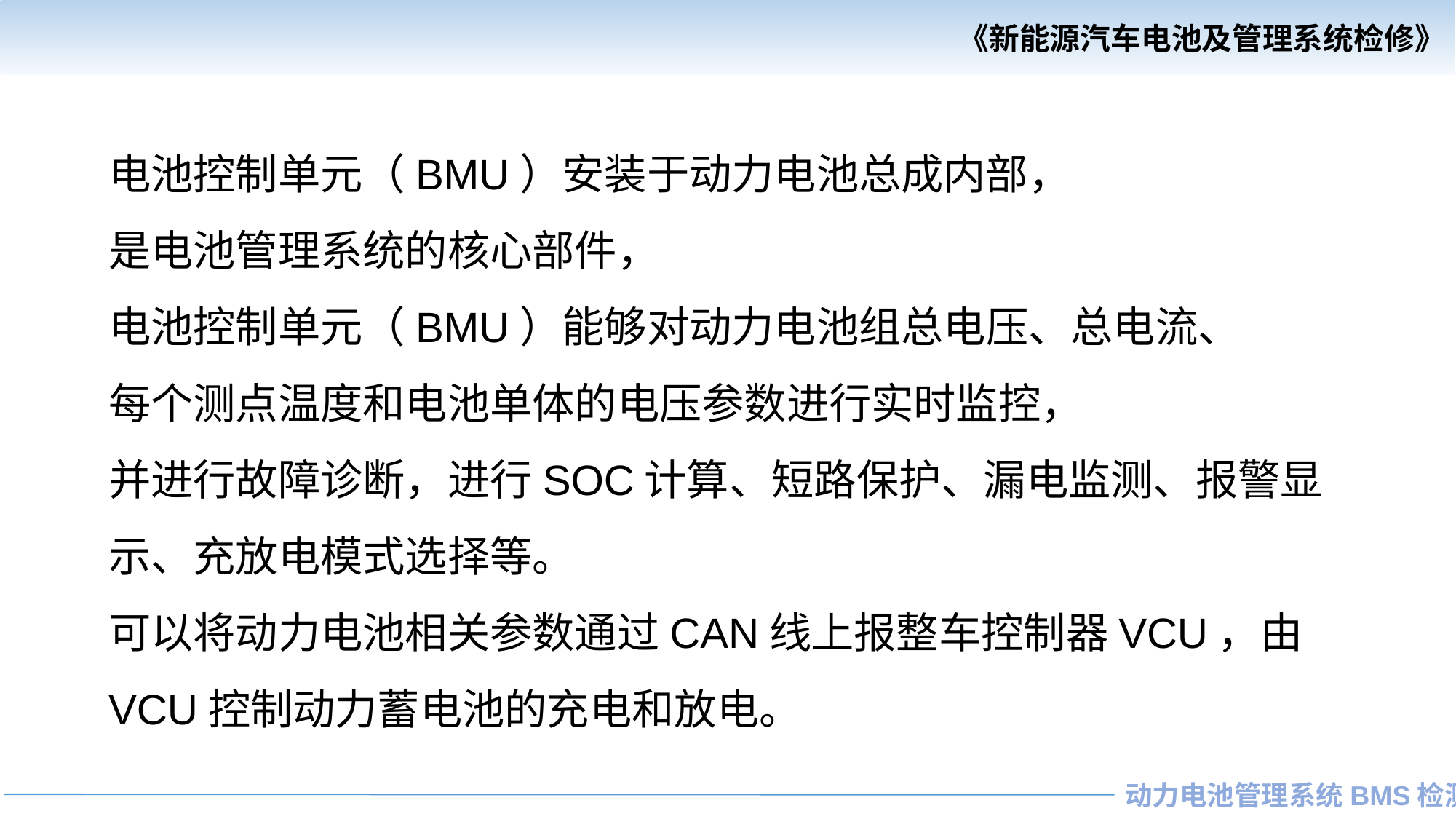

电池控制单元（BMU）安装于动力电池总成内部，
是电池管理系统的核心部件，
电池控制单元（BMU）能够对动力电池组总电压、总电流、
每个测点温度和电池单体的电压参数进行实时监控，
并进行故障诊断，进行SOC计算、短路保护、漏电监测、报警显示、充放电模式选择等。
可以将动力电池相关参数通过CAN线上报整车控制器VCU，由VCU控制动力蓄电池的充电和放电。